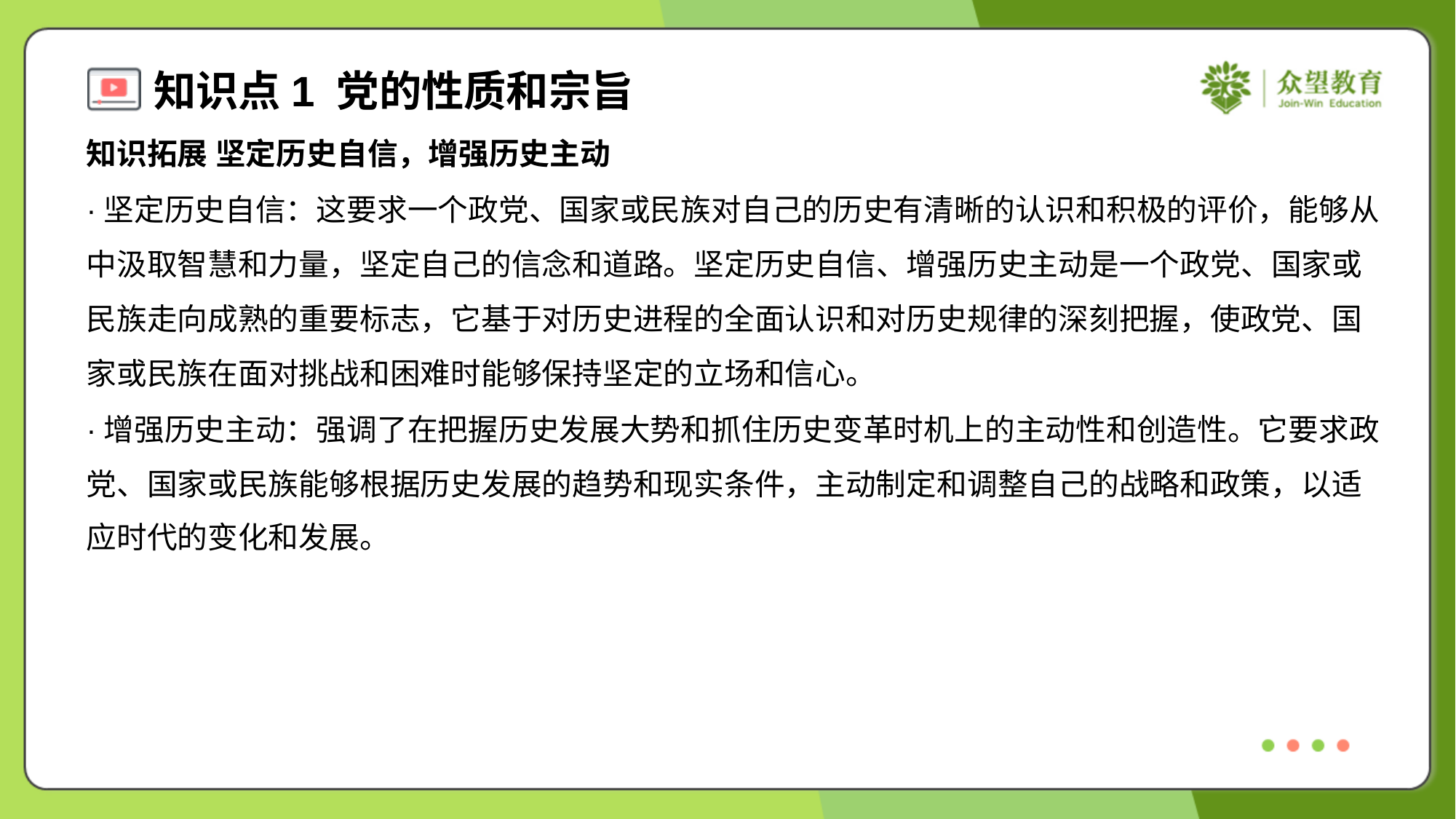

知识拓展 坚定历史自信，增强历史主动
·坚定历史自信：这要求一个政党、国家或民族对自己的历史有清晰的认识和积极的评价，能够从
中汲取智慧和力量，坚定自己的信念和道路。坚定历史自信、增强历史主动是一个政党、国家或
民族走向成熟的重要标志，它基于对历史进程的全面认识和对历史规律的深刻把握，使政党、国
家或民族在面对挑战和困难时能够保持坚定的立场和信心。
·增强历史主动：强调了在把握历史发展大势和抓住历史变革时机上的主动性和创造性。它要求政
党、国家或民族能够根据历史发展的趋势和现实条件，主动制定和调整自己的战略和政策，以适
应时代的变化和发展。